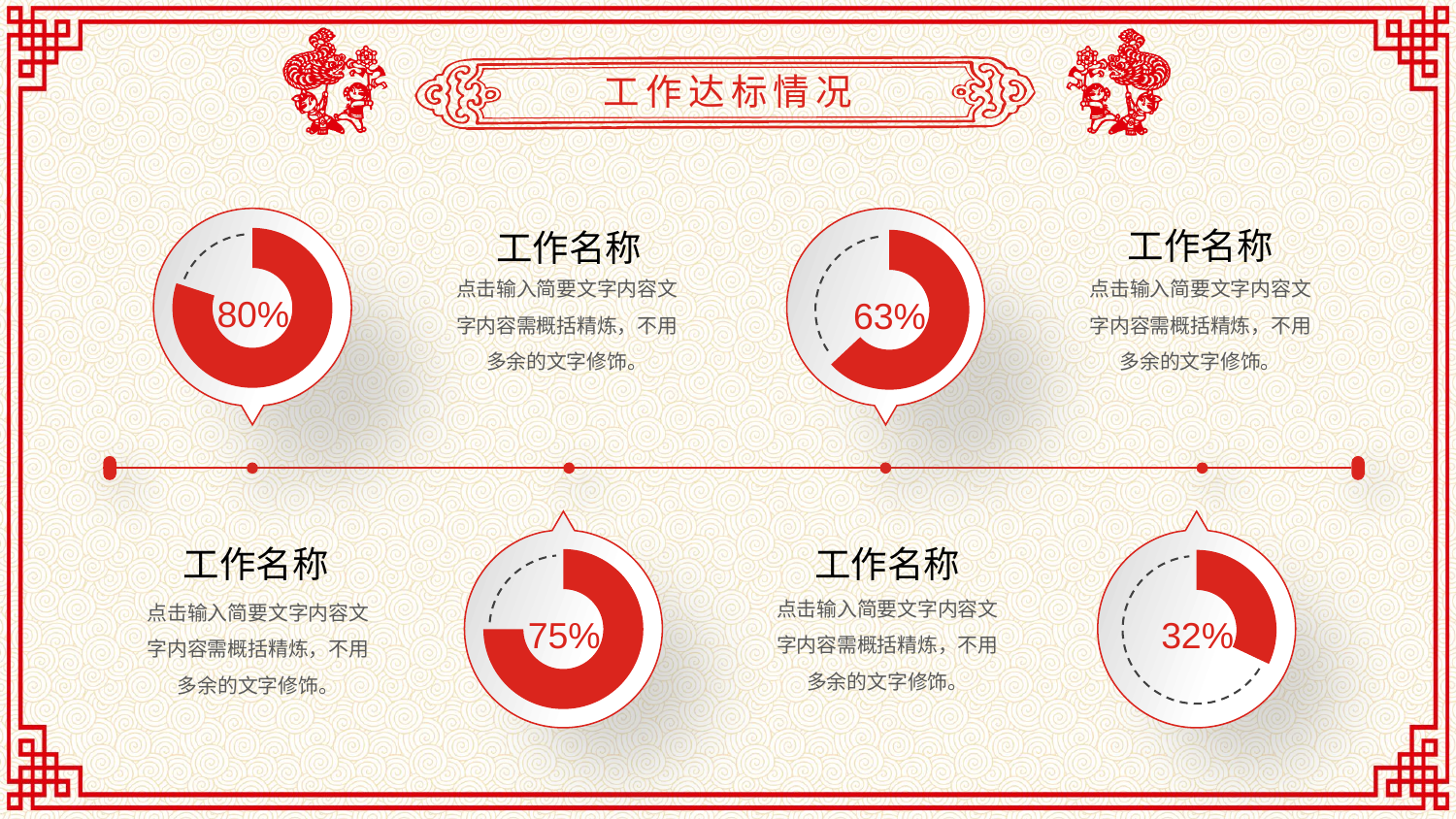

工作达标情况

工作名称
工作名称

### Chart

| Category | 销售额 |
|---|---|
| 第一季度 | 0.8 |
| 第二季度 | 0.2 |

### Chart

| Category | 销售额 |
|---|---|
| 第一季度 | 0.63 |
| 第二季度 | 0.37 |

点击输入简要文字内容文字内容需概括精炼，不用多余的文字修饰。
点击输入简要文字内容文字内容需概括精炼，不用多余的文字修饰。
80%
63%

工作名称
工作名称

### Chart

| Category | 销售额 |
|---|---|
| 第一季度 | 0.75 |
| 第二季度 | 0.25 |

### Chart

| Category | 销售额 |
|---|---|
| 第一季度 | 0.32 |
| 第二季度 | 0.68 |

点击输入简要文字内容文字内容需概括精炼，不用多余的文字修饰。
点击输入简要文字内容文字内容需概括精炼，不用多余的文字修饰。
75%
32%